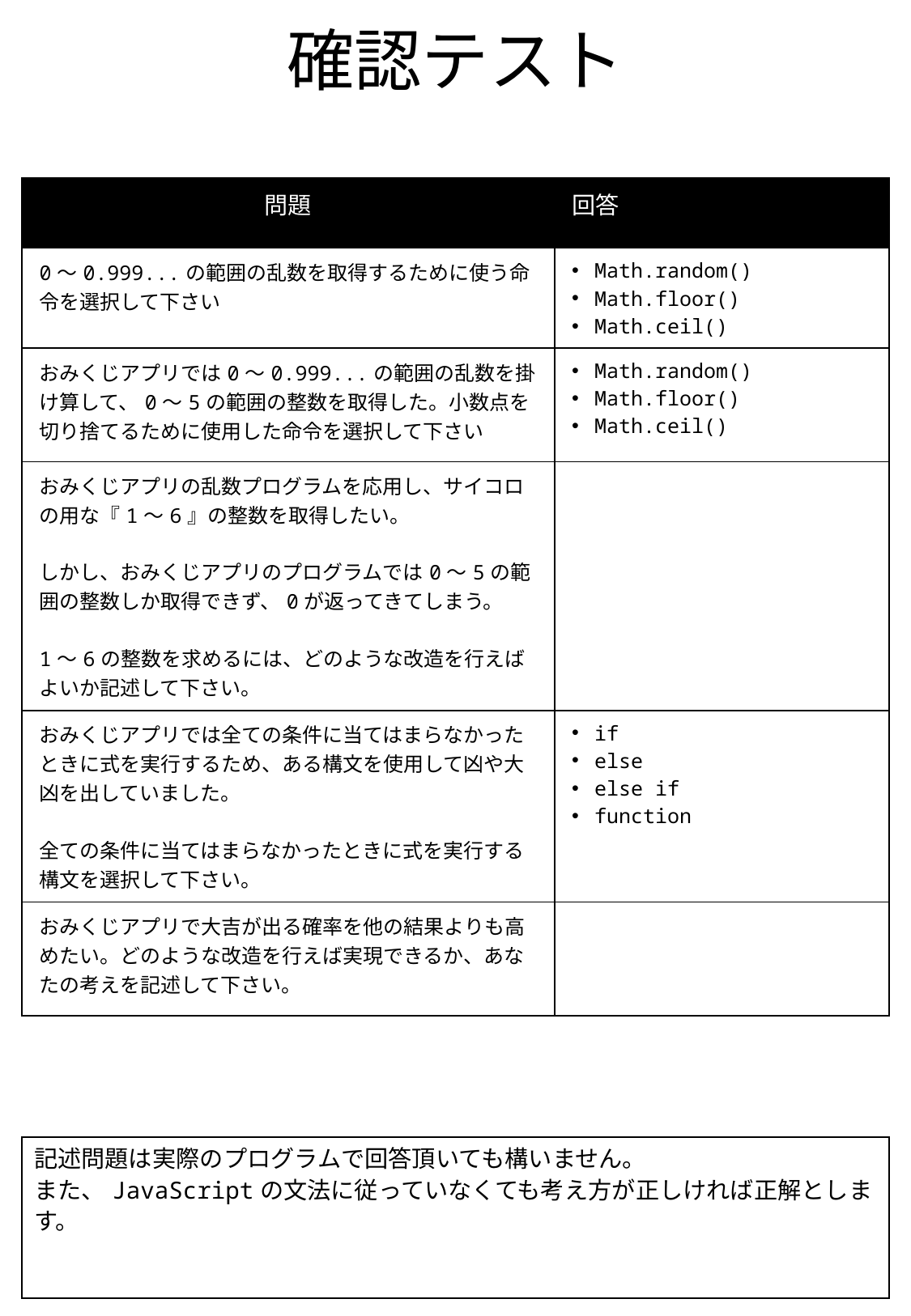

# 確認テスト
| 問題 | 回答 |
| --- | --- |
| 0～0.999...の範囲の乱数を取得するために使う命令を選択して下さい | Math.random() Math.floor() Math.ceil() |
| おみくじアプリでは0～0.999...の範囲の乱数を掛け算して、0～5の範囲の整数を取得した。小数点を切り捨てるために使用した命令を選択して下さい | Math.random() Math.floor() Math.ceil() |
| おみくじアプリの乱数プログラムを応用し、サイコロの用な『1～6』の整数を取得したい。 しかし、おみくじアプリのプログラムでは0～5の範囲の整数しか取得できず、0が返ってきてしまう。 1～6の整数を求めるには、どのような改造を行えばよいか記述して下さい。 |  |
| おみくじアプリでは全ての条件に当てはまらなかったときに式を実行するため、ある構文を使用して凶や大凶を出していました。 全ての条件に当てはまらなかったときに式を実行する構文を選択して下さい。 | if else else if function |
| おみくじアプリで大吉が出る確率を他の結果よりも高めたい。どのような改造を行えば実現できるか、あなたの考えを記述して下さい。 |  |
記述問題は実際のプログラムで回答頂いても構いません。
また、JavaScriptの文法に従っていなくても考え方が正しければ正解とします。